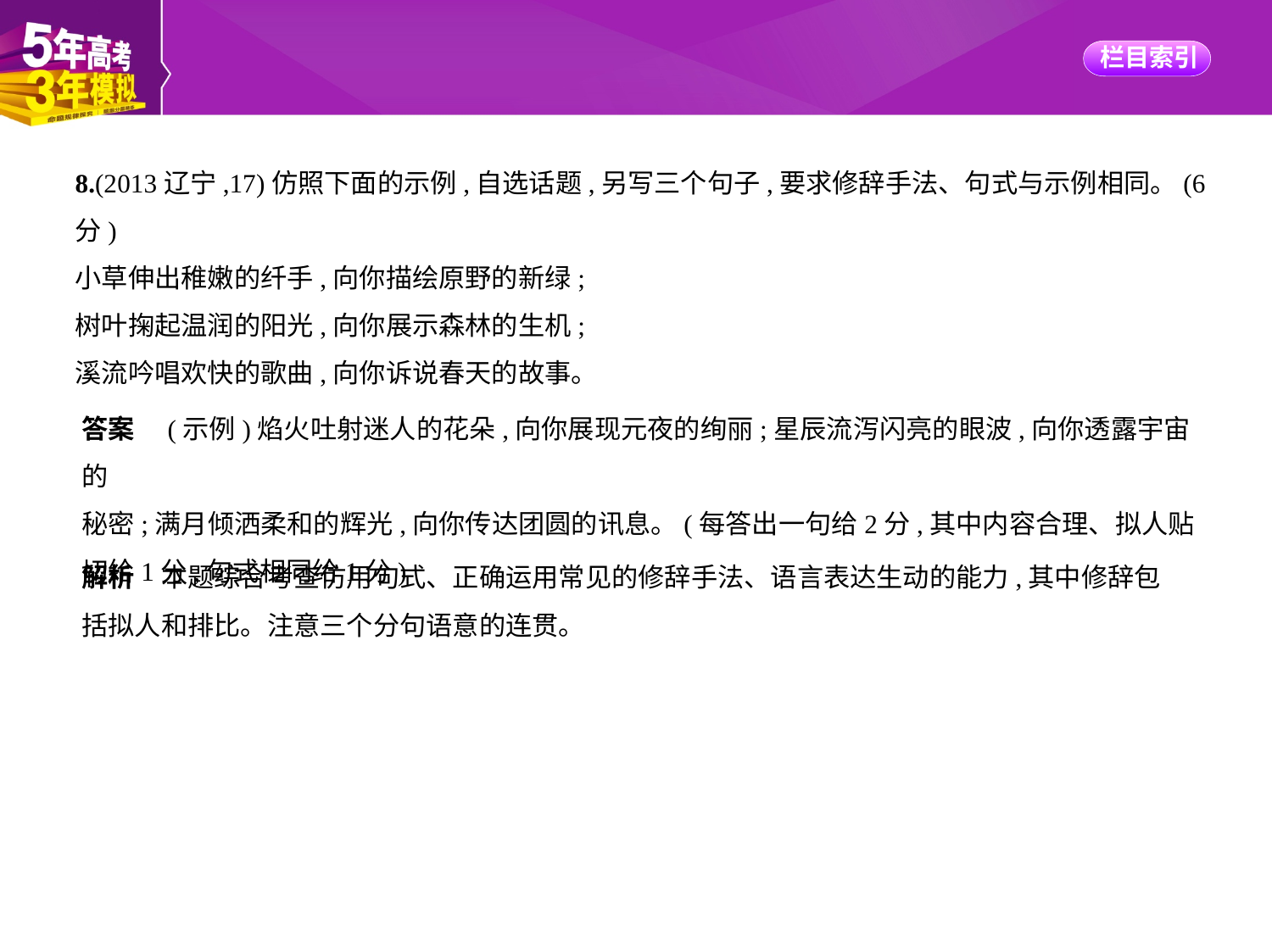

8.(2013辽宁,17)仿照下面的示例,自选话题,另写三个句子,要求修辞手法、句式与示例相同。(6
分)
小草伸出稚嫩的纤手,向你描绘原野的新绿;
树叶掬起温润的阳光,向你展示森林的生机;
溪流吟唱欢快的歌曲,向你诉说春天的故事。
答案　(示例)焰火吐射迷人的花朵,向你展现元夜的绚丽;星辰流泻闪亮的眼波,向你透露宇宙的
秘密;满月倾洒柔和的辉光,向你传达团圆的讯息。(每答出一句给2分,其中内容合理、拟人贴
切给1分,句式相同给1分)
解析　本题综合考查仿用句式、正确运用常见的修辞手法、语言表达生动的能力,其中修辞包
括拟人和排比。注意三个分句语意的连贯。